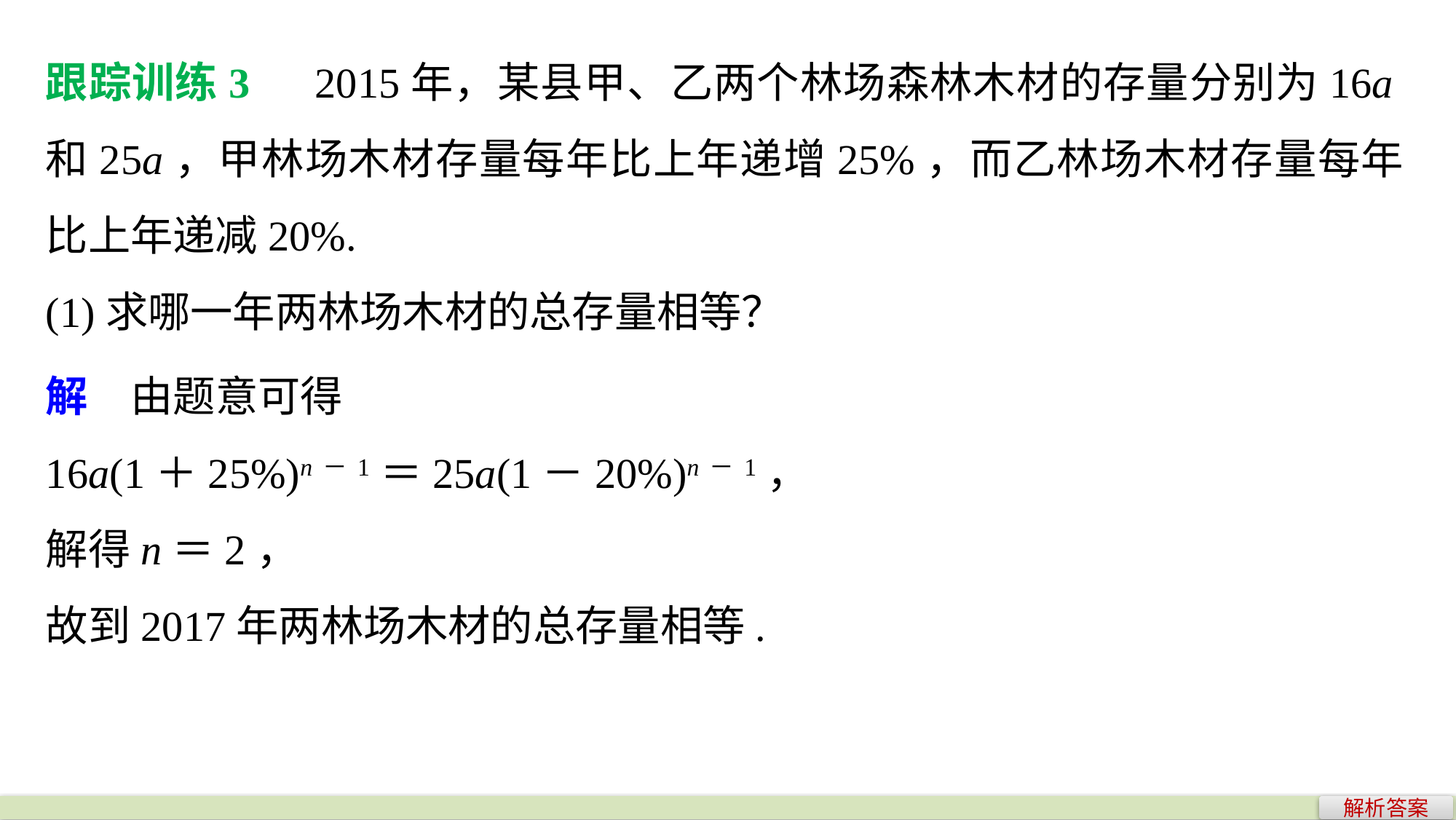

跟踪训练3　2015年，某县甲、乙两个林场森林木材的存量分别为16a和25a，甲林场木材存量每年比上年递增25%，而乙林场木材存量每年比上年递减20%.
(1)求哪一年两林场木材的总存量相等？
解　由题意可得
16a(1＋25%)n－1＝25a(1－20%)n－1，
解得n＝2，
故到2017年两林场木材的总存量相等.
解析答案